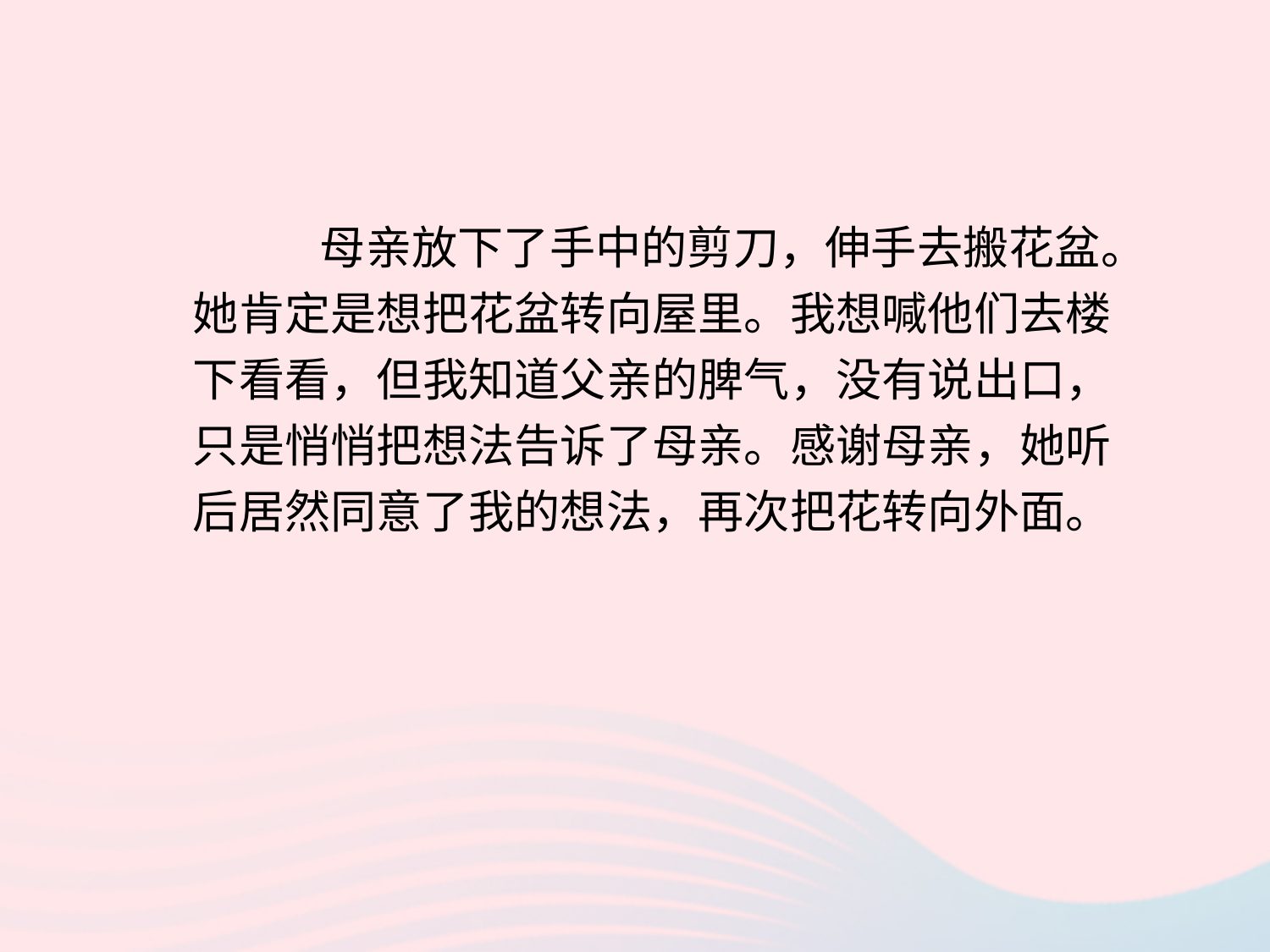

母亲放下了手中的剪刀，伸手去搬花盆。她肯定是想把花盆转向屋里。我想喊他们去楼下看看，但我知道父亲的脾气，没有说出口，只是悄悄把想法告诉了母亲。感谢母亲，她听后居然同意了我的想法，再次把花转向外面。